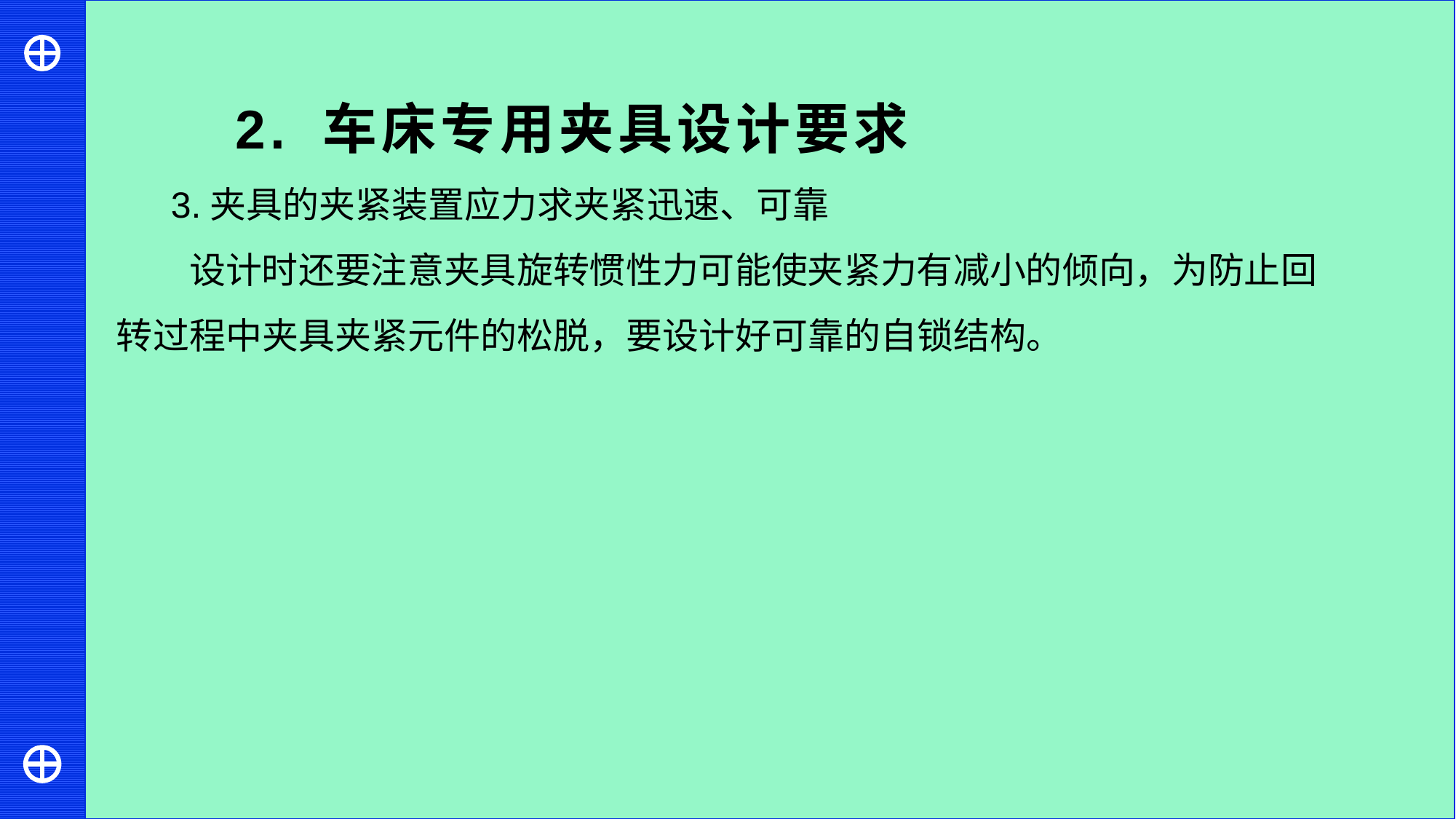

2. 车床专用夹具设计要求
3.夹具的夹紧装置应力求夹紧迅速、可靠
设计时还要注意夹具旋转惯性力可能使夹紧力有减小的倾向，为防止回转过程中夹具夹紧元件的松脱，要设计好可靠的自锁结构。